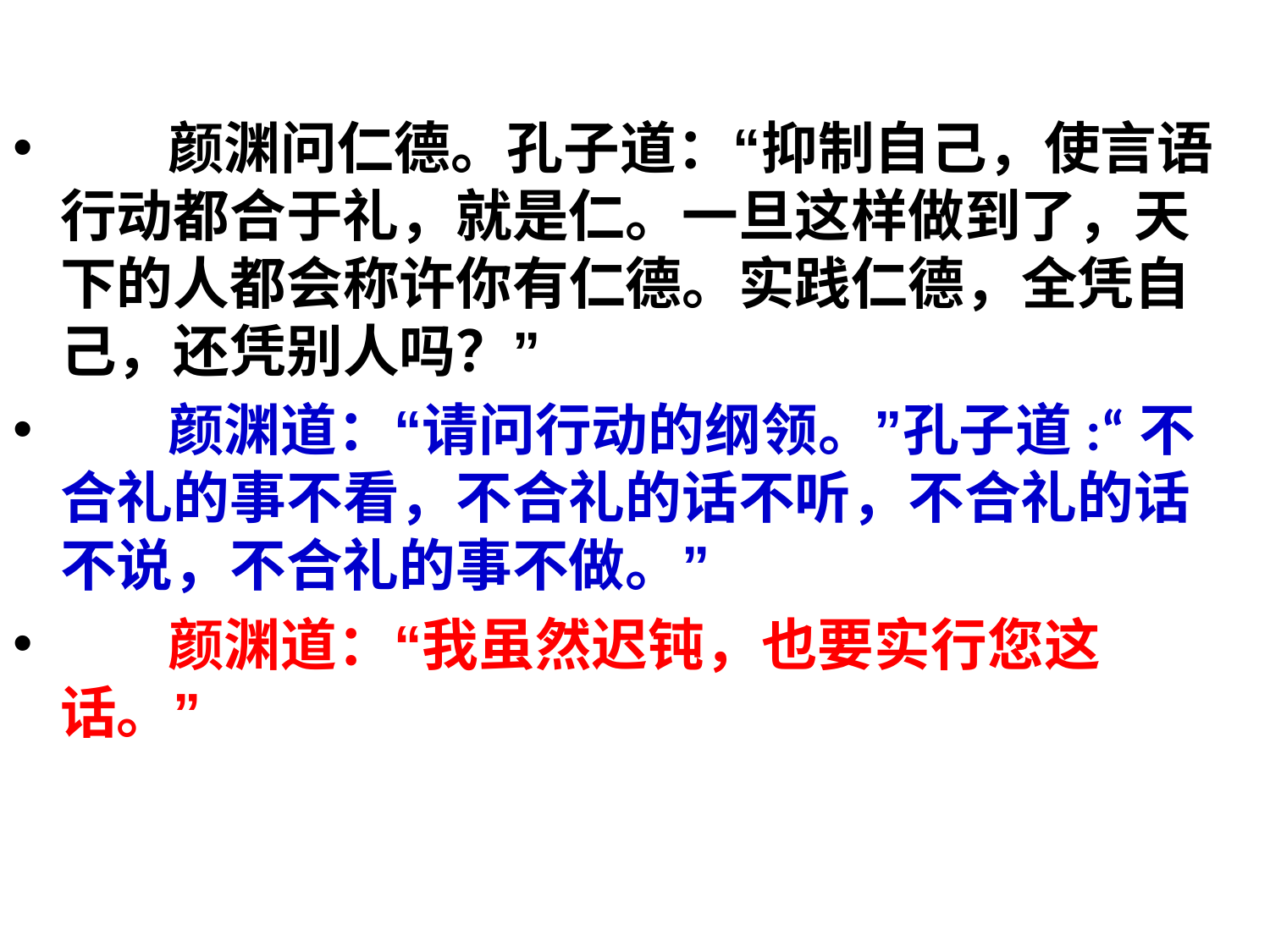

颜渊问仁德。孔子道：“抑制自己，使言语行动都合于礼，就是仁。一旦这样做到了，天下的人都会称许你有仁德。实践仁德，全凭自己，还凭别人吗？”
      颜渊道：“请问行动的纲领。”孔子道:“不合礼的事不看，不合礼的话不听，不合礼的话不说，不合礼的事不做。”
      颜渊道：“我虽然迟钝，也要实行您这话。”